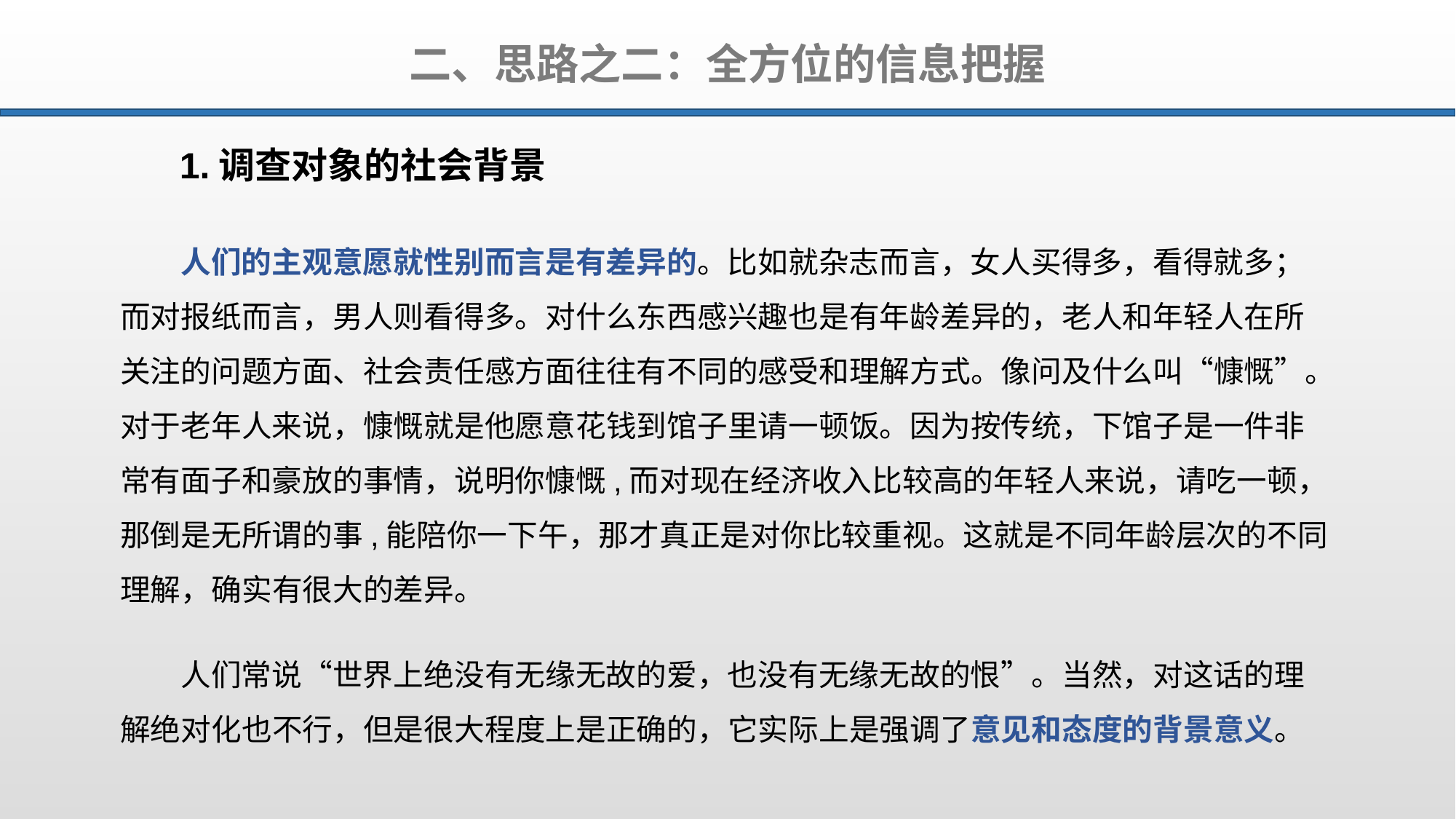

二、思路之二：全方位的信息把握

1.调查对象的社会背景
人们的主观意愿就性别而言是有差异的。比如就杂志而言，女人买得多，看得就多；而对报纸而言，男人则看得多。对什么东西感兴趣也是有年龄差异的，老人和年轻人在所关注的问题方面、社会责任感方面往往有不同的感受和理解方式。像问及什么叫“慷慨”。对于老年人来说，慷慨就是他愿意花钱到馆子里请一顿饭。因为按传统，下馆子是一件非常有面子和豪放的事情，说明你慷慨,而对现在经济收入比较高的年轻人来说，请吃一顿，那倒是无所谓的事,能陪你一下午，那才真正是对你比较重视。这就是不同年龄层次的不同理解，确实有很大的差异。
人们常说“世界上绝没有无缘无故的爱，也没有无缘无故的恨”。当然，对这话的理解绝对化也不行，但是很大程度上是正确的，它实际上是强调了意见和态度的背景意义。